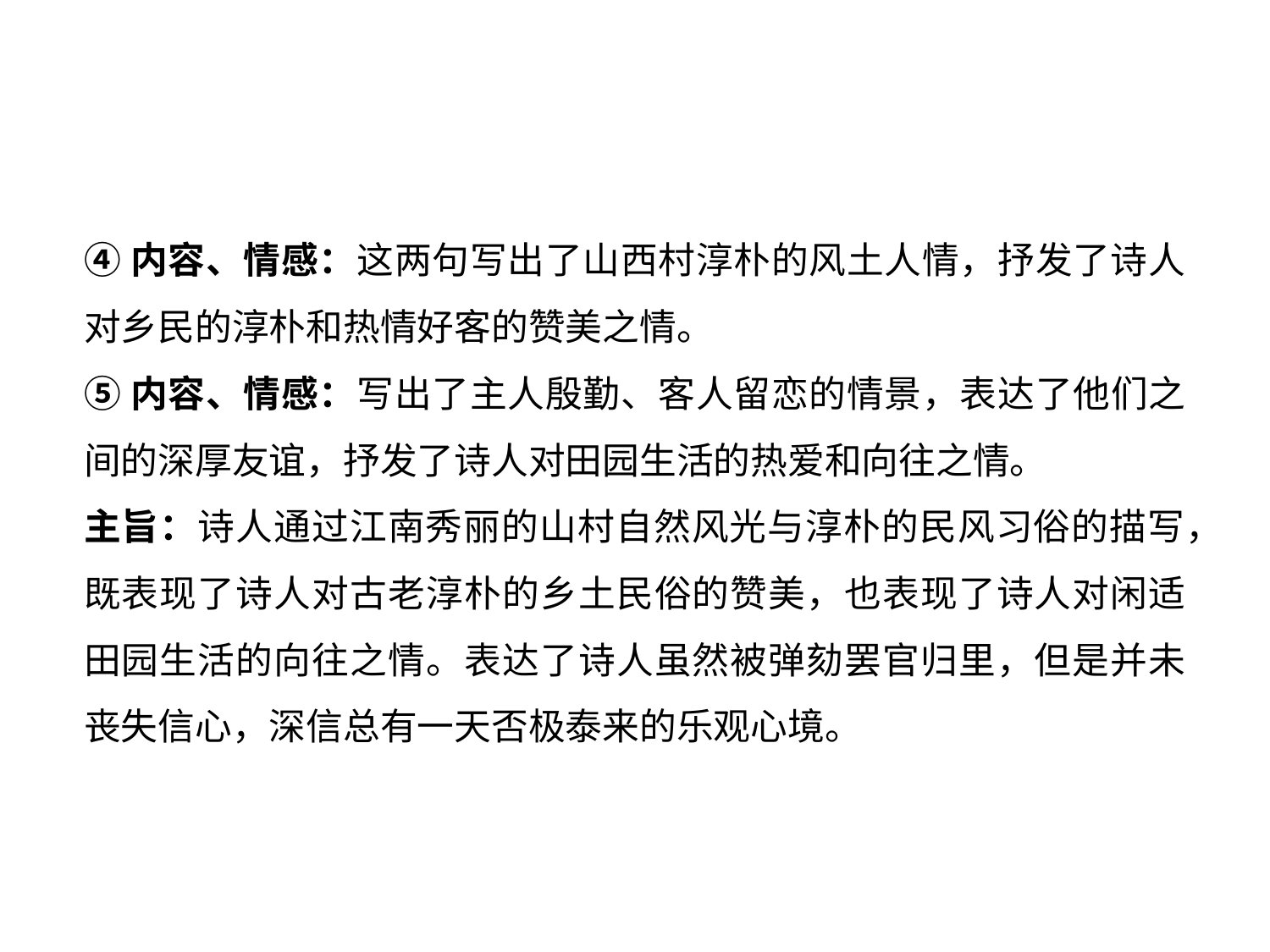

④内容、情感：这两句写出了山西村淳朴的风土人情，抒发了诗人对乡民的淳朴和热情好客的赞美之情。
⑤内容、情感：写出了主人殷勤、客人留恋的情景，表达了他们之间的深厚友谊，抒发了诗人对田园生活的热爱和向往之情。
主旨：诗人通过江南秀丽的山村自然风光与淳朴的民风习俗的描写，既表现了诗人对古老淳朴的乡土民俗的赞美，也表现了诗人对闲适田园生活的向往之情。表达了诗人虽然被弹劾罢官归里，但是并未丧失信心，深信总有一天否极泰来的乐观心境。